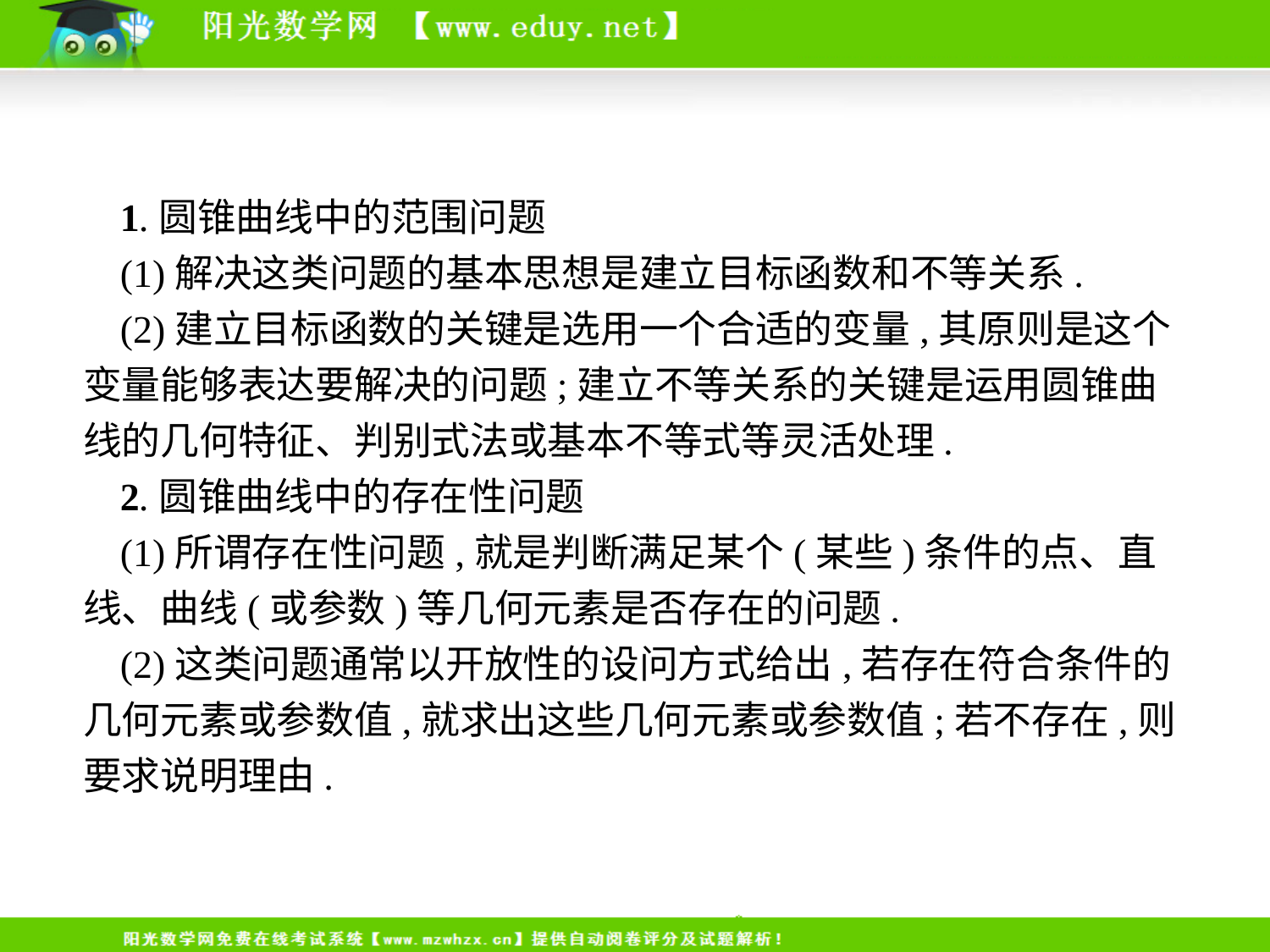

1.圆锥曲线中的范围问题
(1)解决这类问题的基本思想是建立目标函数和不等关系.
(2)建立目标函数的关键是选用一个合适的变量,其原则是这个变量能够表达要解决的问题;建立不等关系的关键是运用圆锥曲线的几何特征、判别式法或基本不等式等灵活处理.
2.圆锥曲线中的存在性问题
(1)所谓存在性问题,就是判断满足某个(某些)条件的点、直线、曲线(或参数)等几何元素是否存在的问题.
(2)这类问题通常以开放性的设问方式给出,若存在符合条件的几何元素或参数值,就求出这些几何元素或参数值;若不存在,则要求说明理由.